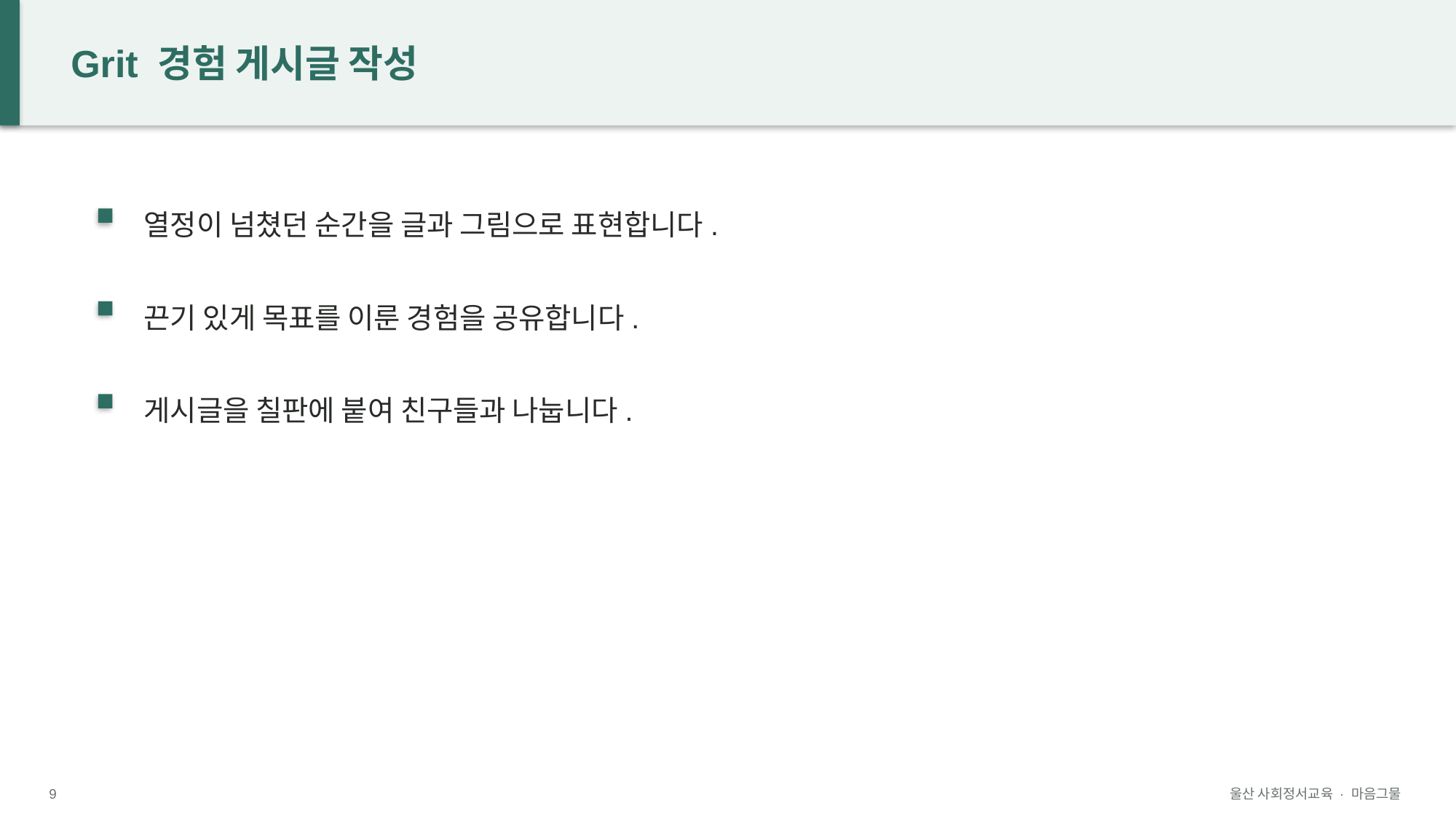

Grit 경험 게시글 작성
열정이 넘쳤던 순간을 글과 그림으로 표현합니다.

끈기 있게 목표를 이룬 경험을 공유합니다.

게시글을 칠판에 붙여 친구들과 나눕니다.

9
울산 사회정서교육 · 마음그물